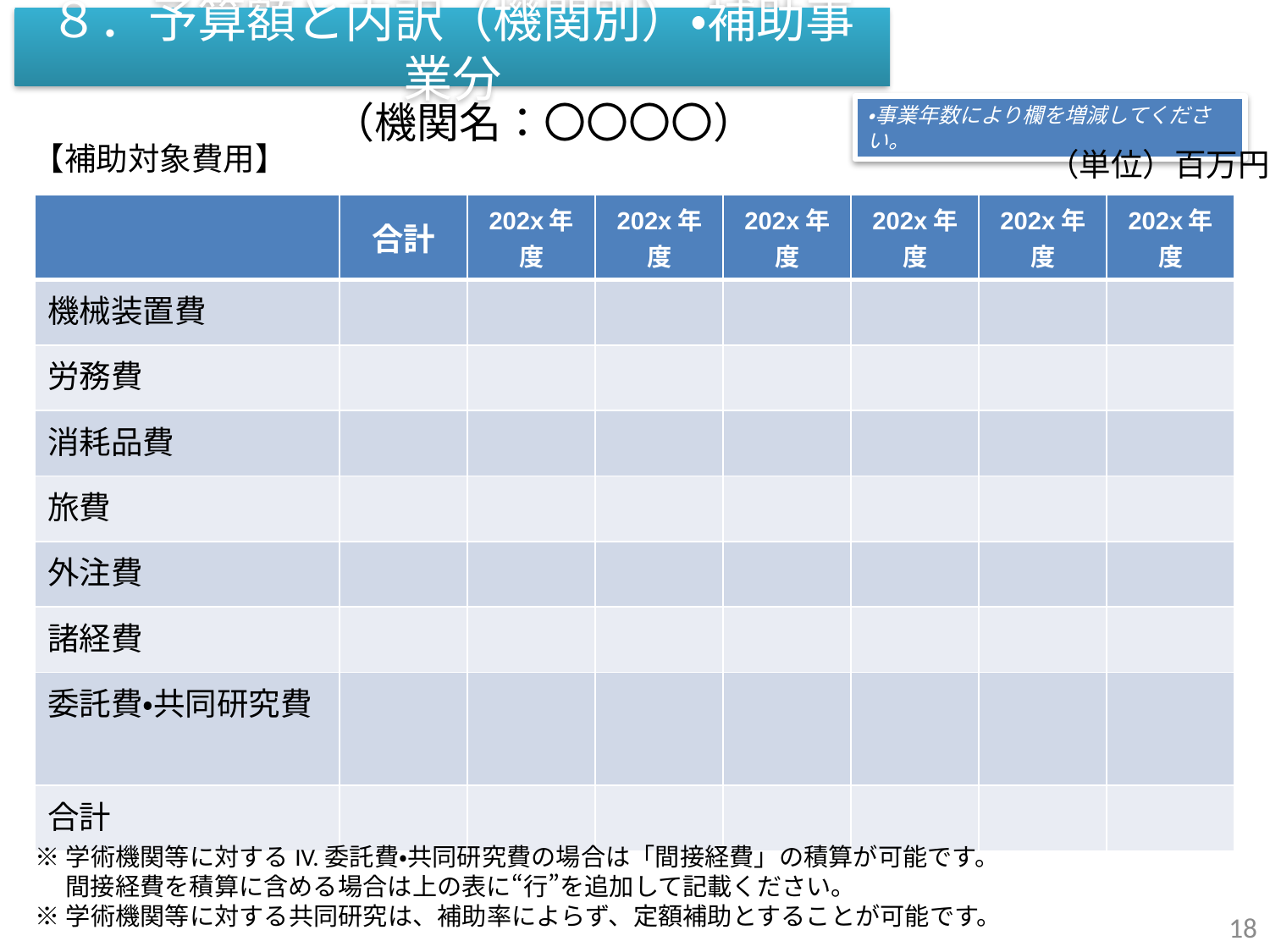

８．予算額と内訳（機関別）・補助事業分
# （機関名：〇〇〇〇）
・事業年数により欄を増減してください。
【補助対象費用】
（単位）百万円
|  | 合計 | 202x年度 | 202x年度 | 202x年度 | 202x年度 | 202x年度 | 202x年度 |
| --- | --- | --- | --- | --- | --- | --- | --- |
| 機械装置費 |  |  |  |  |  |  |  |
| 労務費 |  |  |  |  |  |  |  |
| 消耗品費 |  |  |  |  |  |  |  |
| 旅費 |  |  |  |  |  |  |  |
| 外注費 |  |  |  |  |  |  |  |
| 諸経費 |  |  |  |  |  |  |  |
| 委託費・共同研究費 |  |  |  |  |  |  |  |
| 合計 |  |  |  |  |  |  |  |
※学術機関等に対するIV.委託費・共同研究費の場合は「間接経費」の積算が可能です。
　 間接経費を積算に含める場合は上の表に“行”を追加して記載ください。
※学術機関等に対する共同研究は、補助率によらず、定額補助とすることが可能です。
18